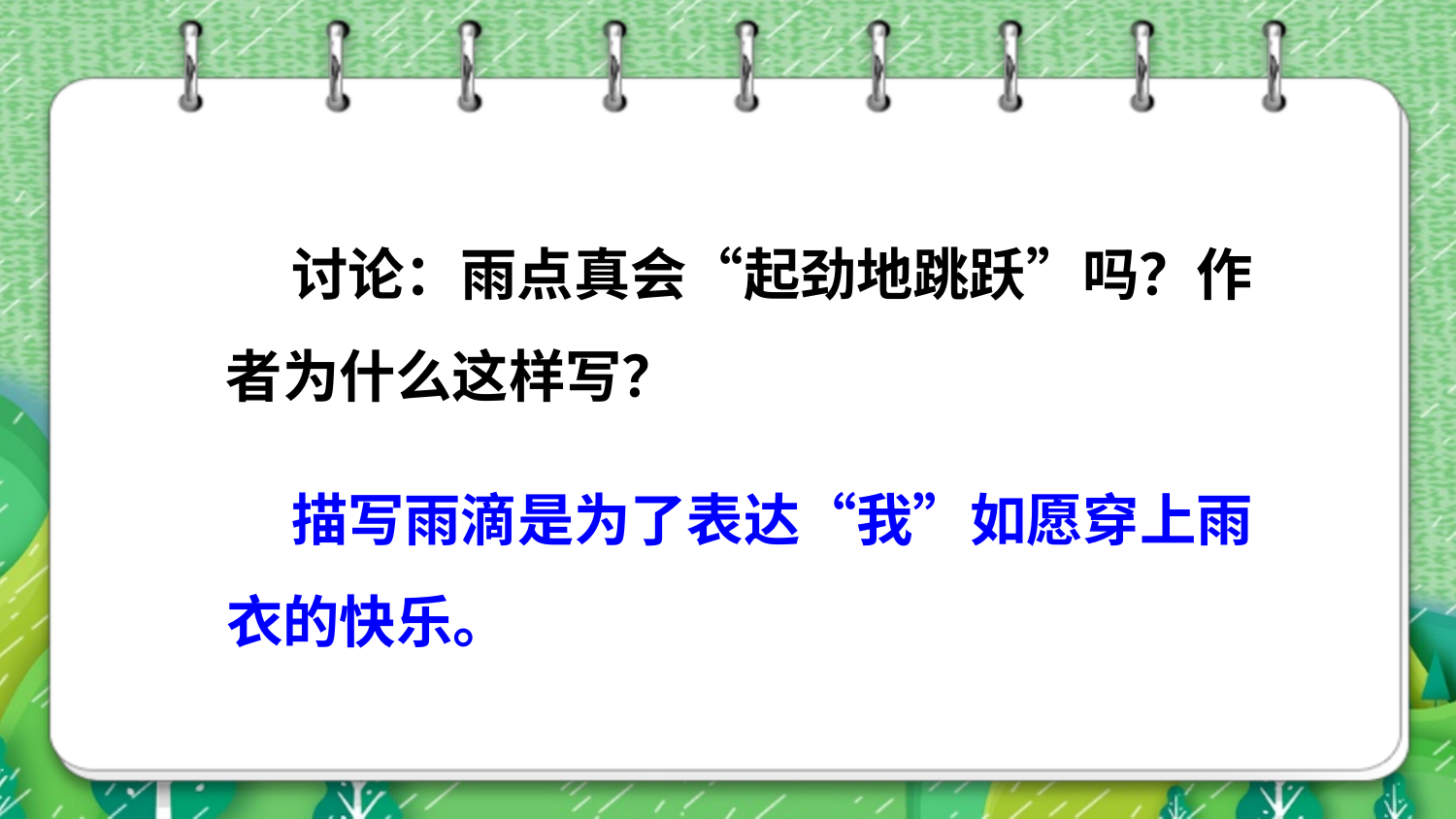

讨论：雨点真会“起劲地跳跃”吗？作者为什么这样写？
    描写雨滴是为了表达“我”如愿穿上雨衣的快乐。